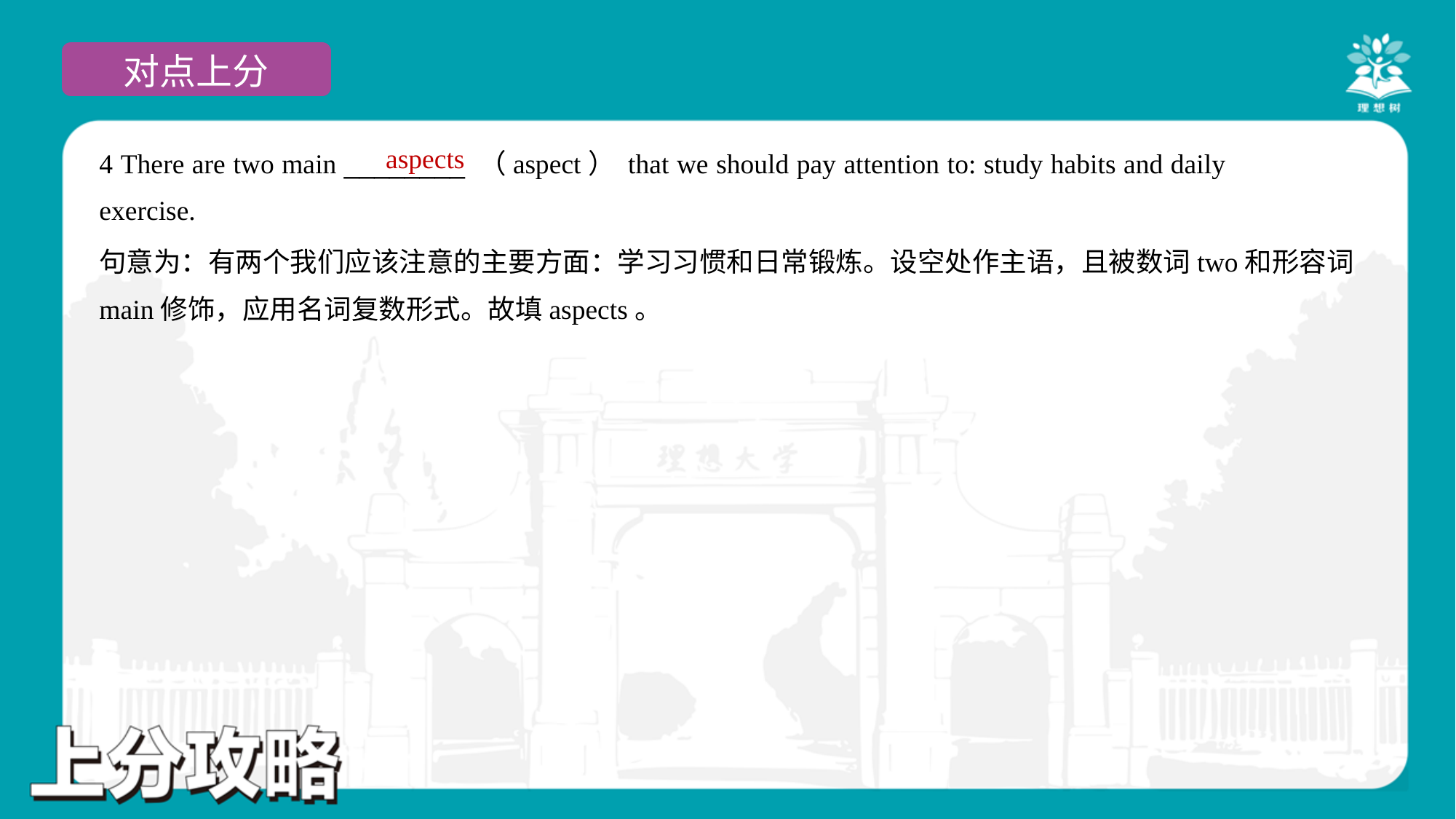

aspects
4 There are two main ________ （aspect） that we should pay attention to: study habits and daily
exercise.
句意为：有两个我们应该注意的主要方面：学习习惯和日常锻炼。设空处作主语，且被数词two和形容词
main修饰，应用名词复数形式。故填aspects。